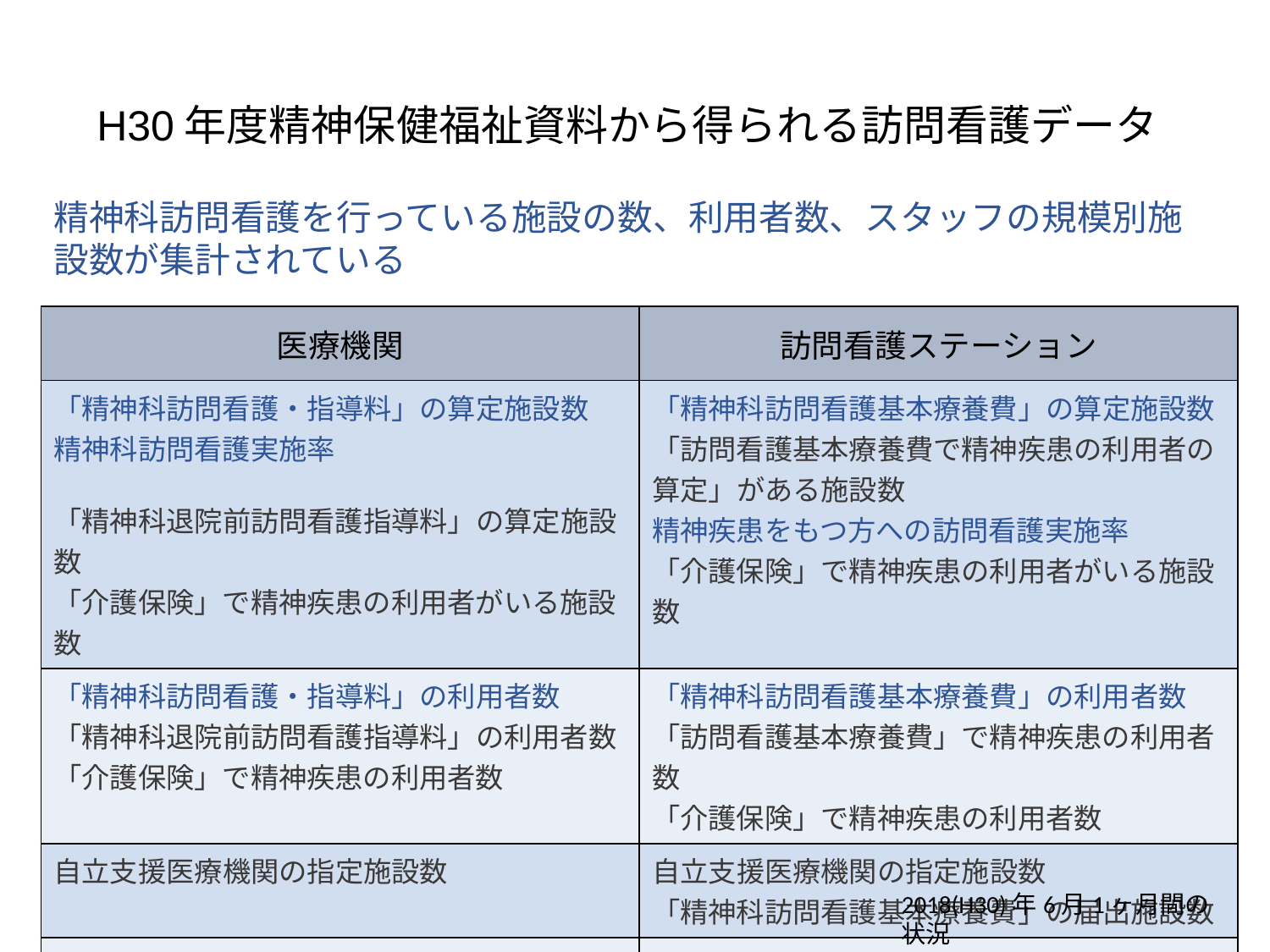

# H30年度精神保健福祉資料から得られる訪問看護データ
精神科訪問看護を行っている施設の数、利用者数、スタッフの規模別施設数が集計されている
| 医療機関 | 訪問看護ステーション |
| --- | --- |
| 「精神科訪問看護・指導料」の算定施設数 精神科訪問看護実施率 「精神科退院前訪問看護指導料」の算定施設数 「介護保険」で精神疾患の利用者がいる施設数 | 「精神科訪問看護基本療養費」の算定施設数 「訪問看護基本療養費で精神疾患の利用者の算定」がある施設数 精神疾患をもつ方への訪問看護実施率 「介護保険」で精神疾患の利用者がいる施設数 |
| 「精神科訪問看護・指導料」の利用者数 「精神科退院前訪問看護指導料」の利用者数 「介護保険」で精神疾患の利用者数 | 「精神科訪問看護基本療養費」の利用者数　 「訪問看護基本療養費」で精神疾患の利用者数 「介護保険」で精神疾患の利用者数 |
| 自立支援医療機関の指定施設数 | 自立支援医療機関の指定施設数 「精神科訪問看護基本療養費」の届出施設数 |
| 訪問看護に関わるスタッフの規模別の内訳 　看護職員数、PSW数、OT数、心理師数、全職員数 | 訪問看護に関わるスタッフの規模別の内訳 　看護職員数、PSWの有無、全職員数 |
2018(H30)年6月1ヶ月間の状況